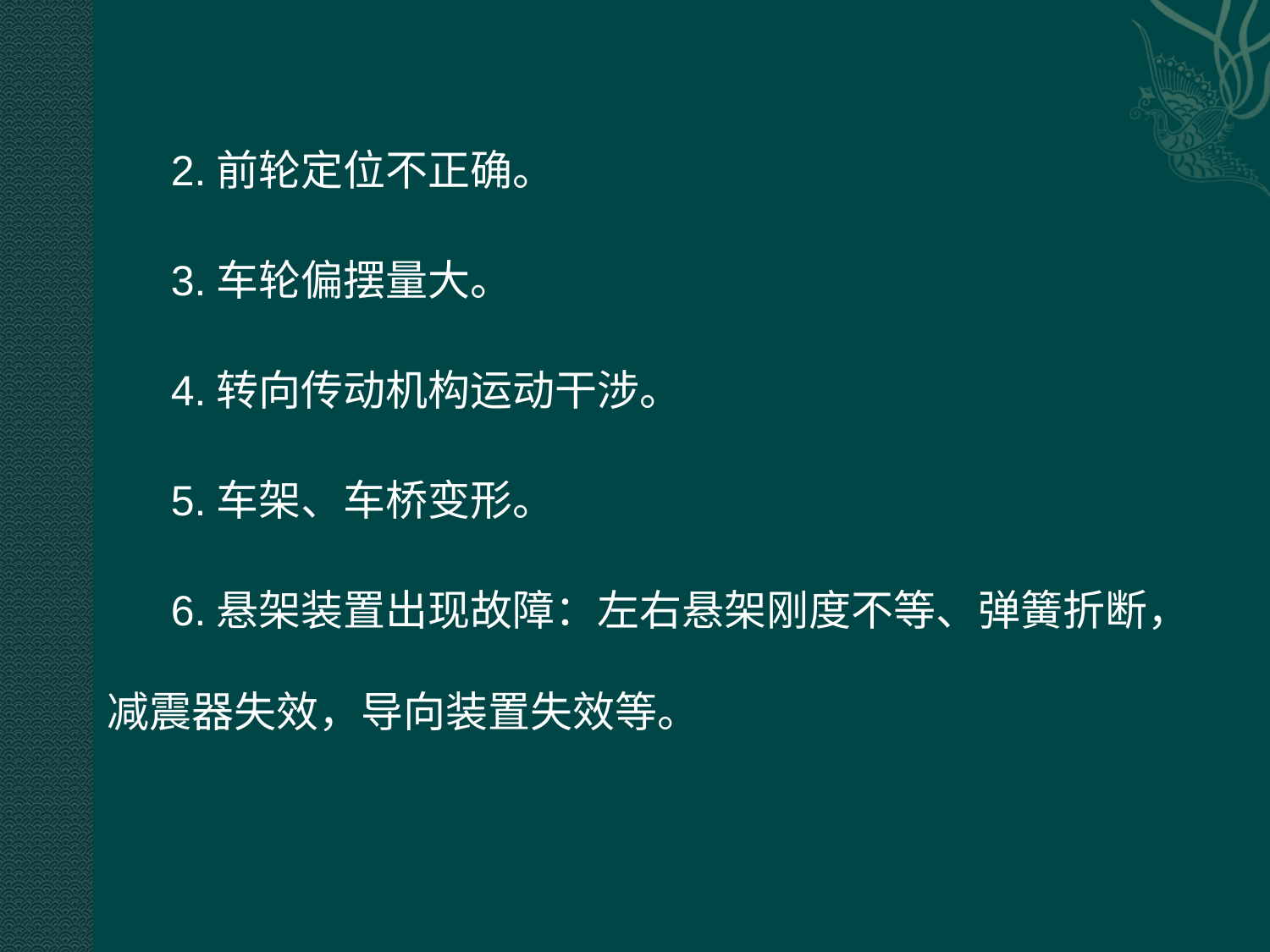

2.前轮定位不正确。
3.车轮偏摆量大。
4.转向传动机构运动干涉。
5.车架、车桥变形。
6.悬架装置出现故障：左右悬架刚度不等、弹簧折断，减震器失效，导向装置失效等。